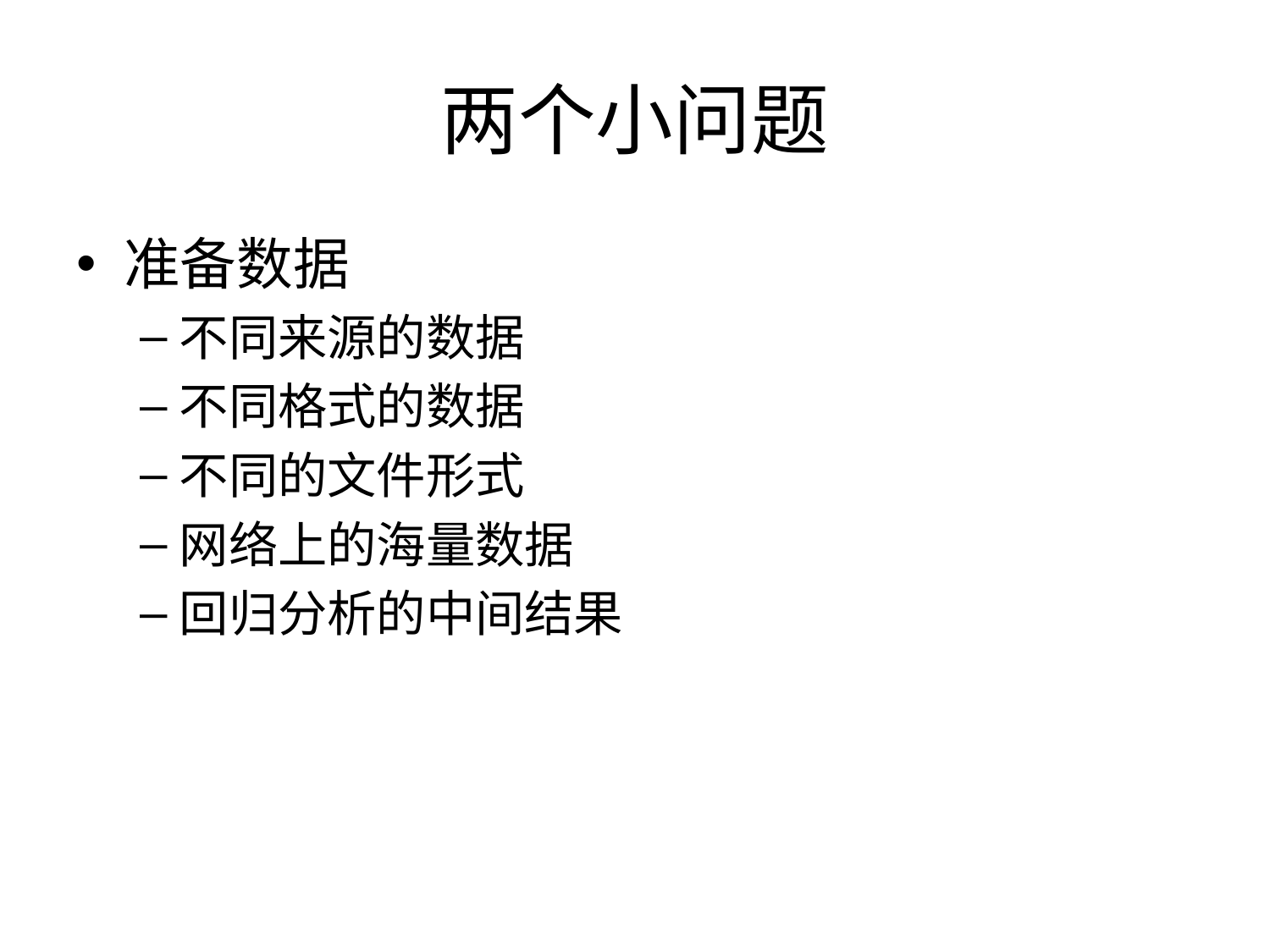

# 两个小问题
准备数据
不同来源的数据
不同格式的数据
不同的文件形式
网络上的海量数据
回归分析的中间结果